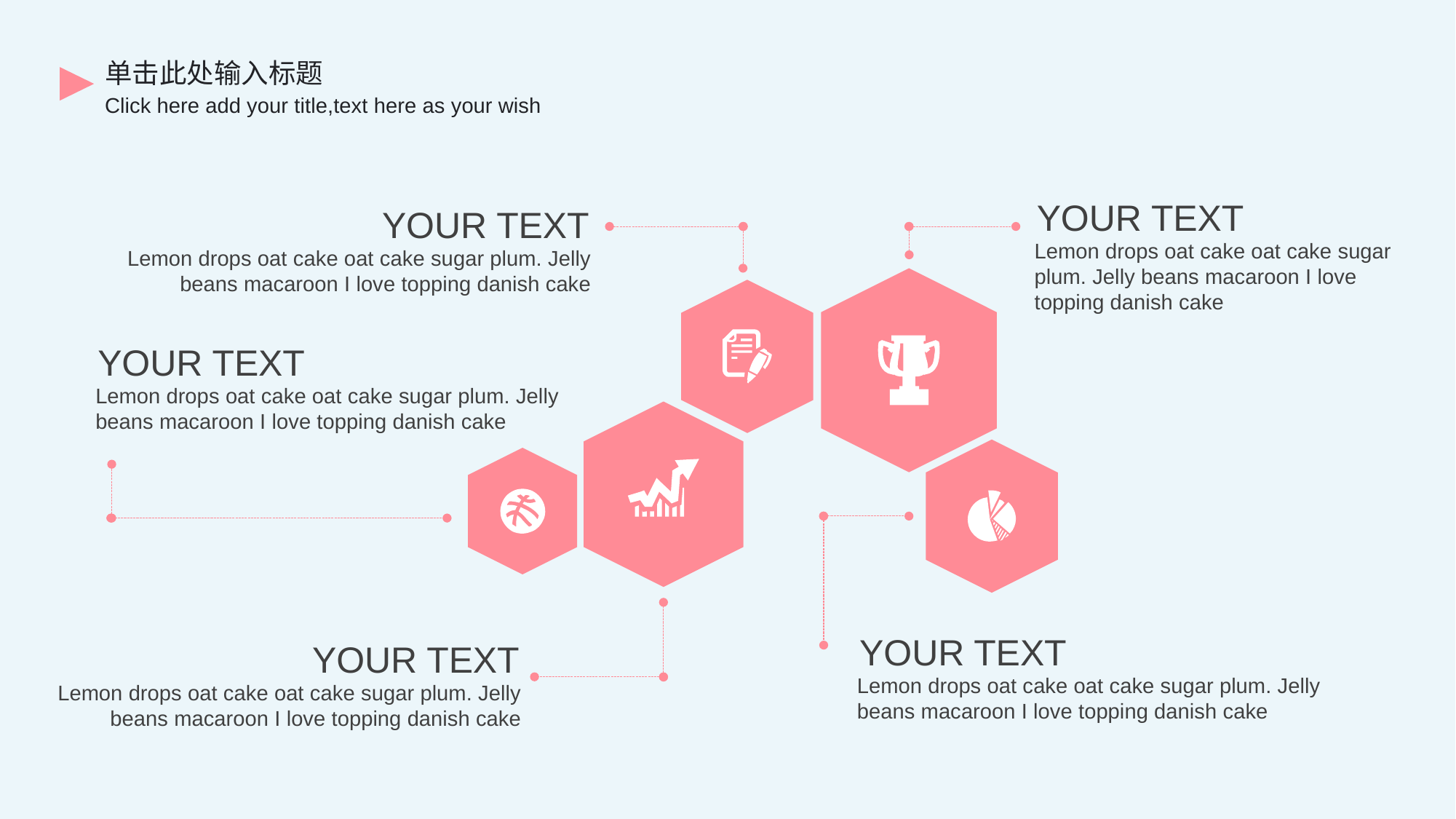

单击此处输入标题

Click here add your title,text here as your wish
 YOUR TEXT
Lemon drops oat cake oat cake sugar plum. Jelly beans macaroon I love topping danish cake
 YOUR TEXT
Lemon drops oat cake oat cake sugar plum. Jelly beans macaroon I love topping danish cake

 YOUR TEXT
Lemon drops oat cake oat cake sugar plum. Jelly beans macaroon I love topping danish cake
 YOUR TEXT
Lemon drops oat cake oat cake sugar plum. Jelly beans macaroon I love topping danish cake
 YOUR TEXT
Lemon drops oat cake oat cake sugar plum. Jelly beans macaroon I love topping danish cake